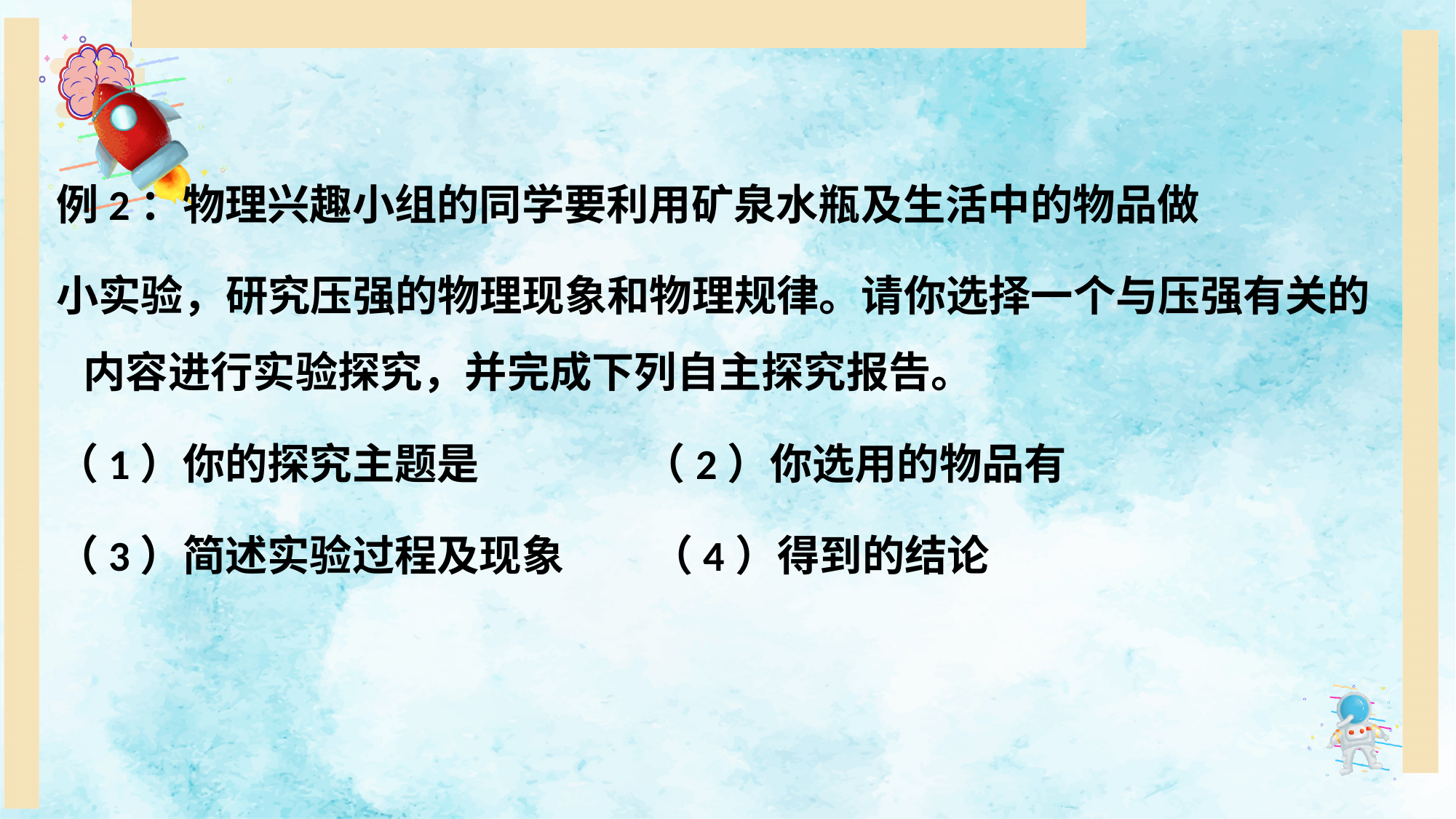

例2：物理兴趣小组的同学要利用矿泉水瓶及生活中的物品做
小实验，研究压强的物理现象和物理规律。请你选择一个与压强有关的内容进行实验探究，并完成下列自主探究报告。
（1）你的探究主题是                 （2）你选用的物品有
（3）简述实验过程及现象         （4）得到的结论